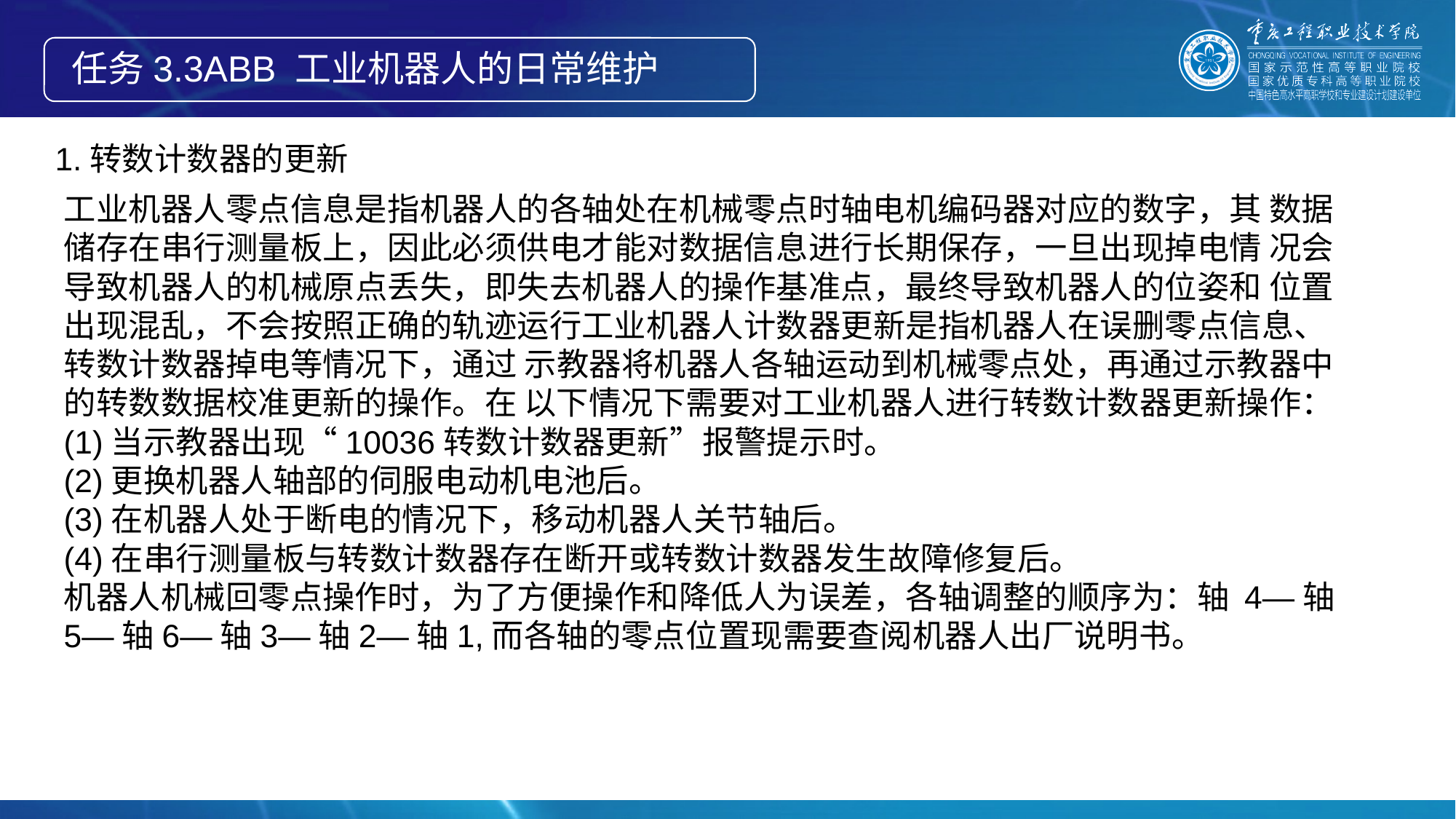

任务3.3ABB 工业机器人的日常维护
1.转数计数器的更新
工业机器人零点信息是指机器人的各轴处在机械零点时轴电机编码器对应的数字，其 数据储存在串行测量板上，因此必须供电才能对数据信息进行长期保存，一旦出现掉电情 况会导致机器人的机械原点丢失，即失去机器人的操作基准点，最终导致机器人的位姿和 位置出现混乱，不会按照正确的轨迹运行工业机器人计数器更新是指机器人在误删零点信息、转数计数器掉电等情况下，通过 示教器将机器人各轴运动到机械零点处，再通过示教器中的转数数据校准更新的操作。在 以下情况下需要对工业机器人进行转数计数器更新操作：
(1)当示教器出现“10036转数计数器更新”报警提示时。
(2)更换机器人轴部的伺服电动机电池后。
(3)在机器人处于断电的情况下，移动机器人关节轴后。
(4)在串行测量板与转数计数器存在断开或转数计数器发生故障修复后。
机器人机械回零点操作时，为了方便操作和降低人为误差，各轴调整的顺序为：轴 4—轴5—轴6—轴3—轴2—轴1,而各轴的零点位置现需要查阅机器人出厂说明书。